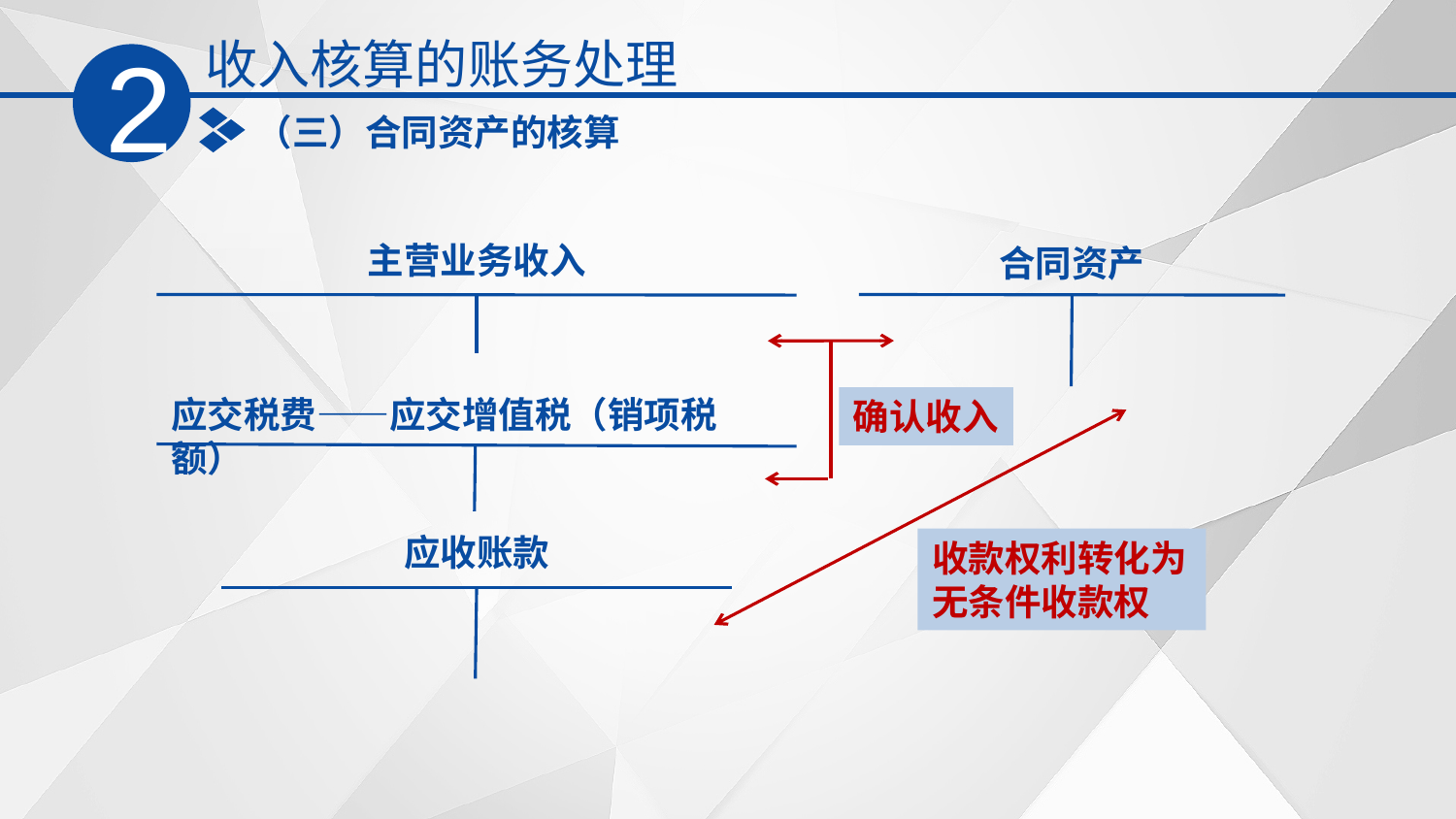

收入核算的账务处理
2

（三）合同资产的核算

主营业务收入
合同资产
应交税费——应交增值税（销项税额）
确认收入
应收账款
收款权利转化为无条件收款权